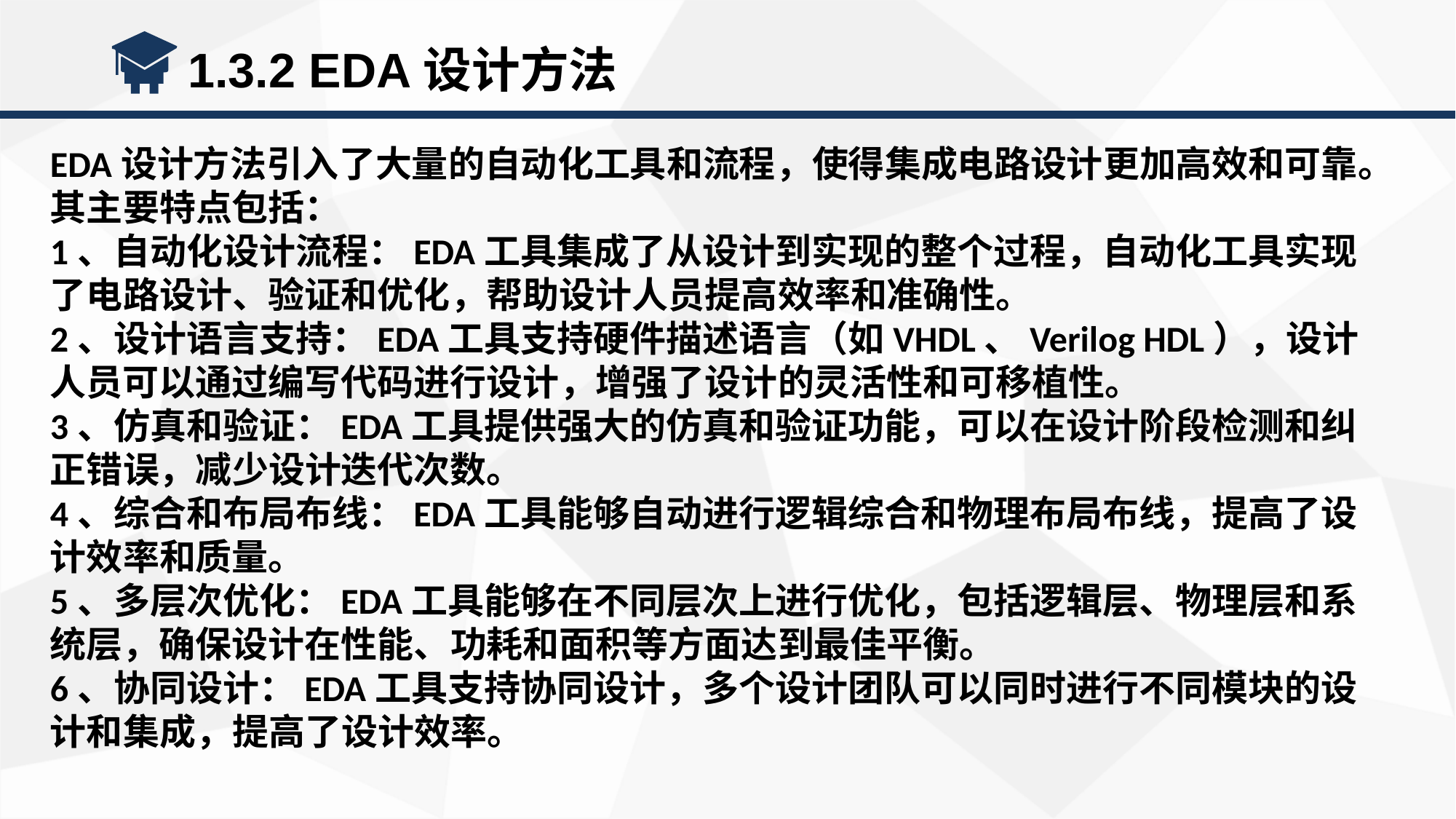

1.3.2 EDA设计方法

EDA设计方法引入了大量的自动化工具和流程，使得集成电路设计更加高效和可靠。其主要特点包括：
1、自动化设计流程：EDA工具集成了从设计到实现的整个过程，自动化工具实现了电路设计、验证和优化，帮助设计人员提高效率和准确性。
2、设计语言支持：EDA工具支持硬件描述语言（如VHDL、Verilog HDL），设计人员可以通过编写代码进行设计，增强了设计的灵活性和可移植性。
3、仿真和验证：EDA工具提供强大的仿真和验证功能，可以在设计阶段检测和纠正错误，减少设计迭代次数。
4、综合和布局布线：EDA工具能够自动进行逻辑综合和物理布局布线，提高了设计效率和质量。
5、多层次优化：EDA工具能够在不同层次上进行优化，包括逻辑层、物理层和系统层，确保设计在性能、功耗和面积等方面达到最佳平衡。
6、协同设计：EDA工具支持协同设计，多个设计团队可以同时进行不同模块的设计和集成，提高了设计效率。